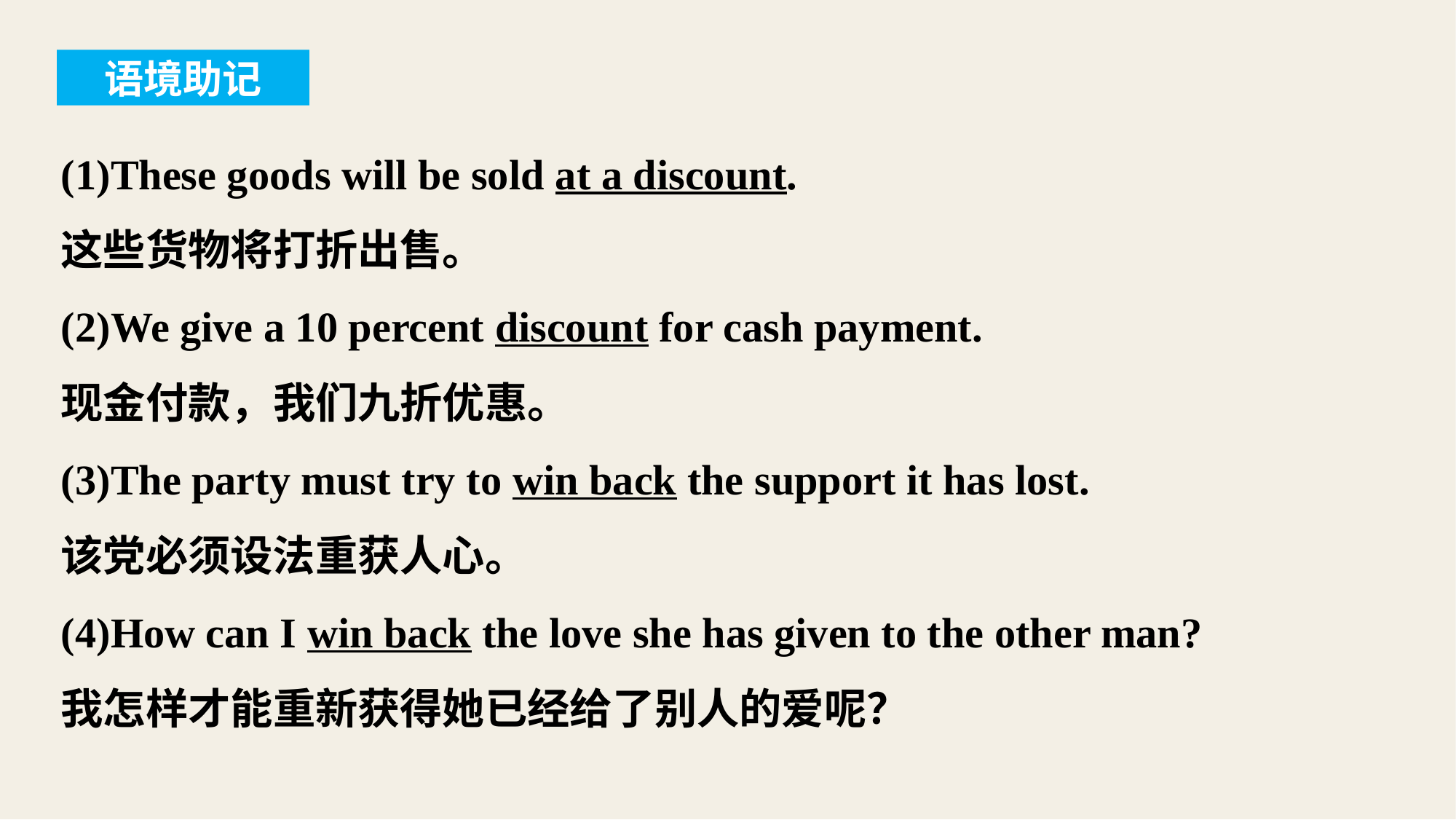

语境助记
(1)These goods will be sold at a discount.
这些货物将打折出售。
(2)We give a 10 percent discount for cash payment.
现金付款，我们九折优惠。
(3)The party must try to win back the support it has lost.
该党必须设法重获人心。
(4)How can I win back the love she has given to the other man?
我怎样才能重新获得她已经给了别人的爱呢？